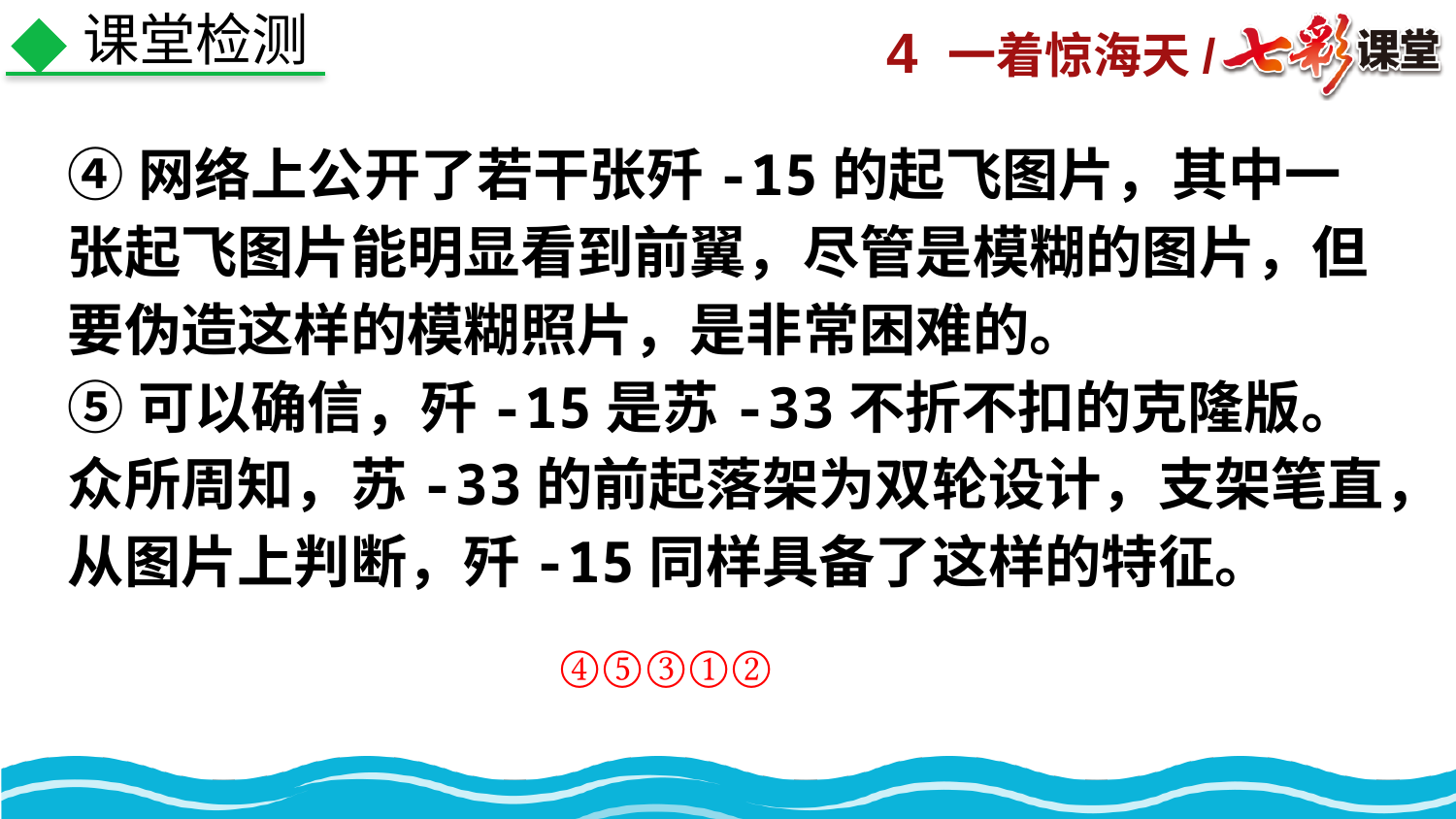

课堂检测

④网络上公开了若干张歼-15的起飞图片，其中一张起飞图片能明显看到前翼，尽管是模糊的图片，但要伪造这样的模糊照片，是非常困难的。
⑤可以确信，歼-15是苏-33不折不扣的克隆版。众所周知，苏-33的前起落架为双轮设计，支架笔直，从图片上判断，歼-15同样具备了这样的特征。
④⑤③①②